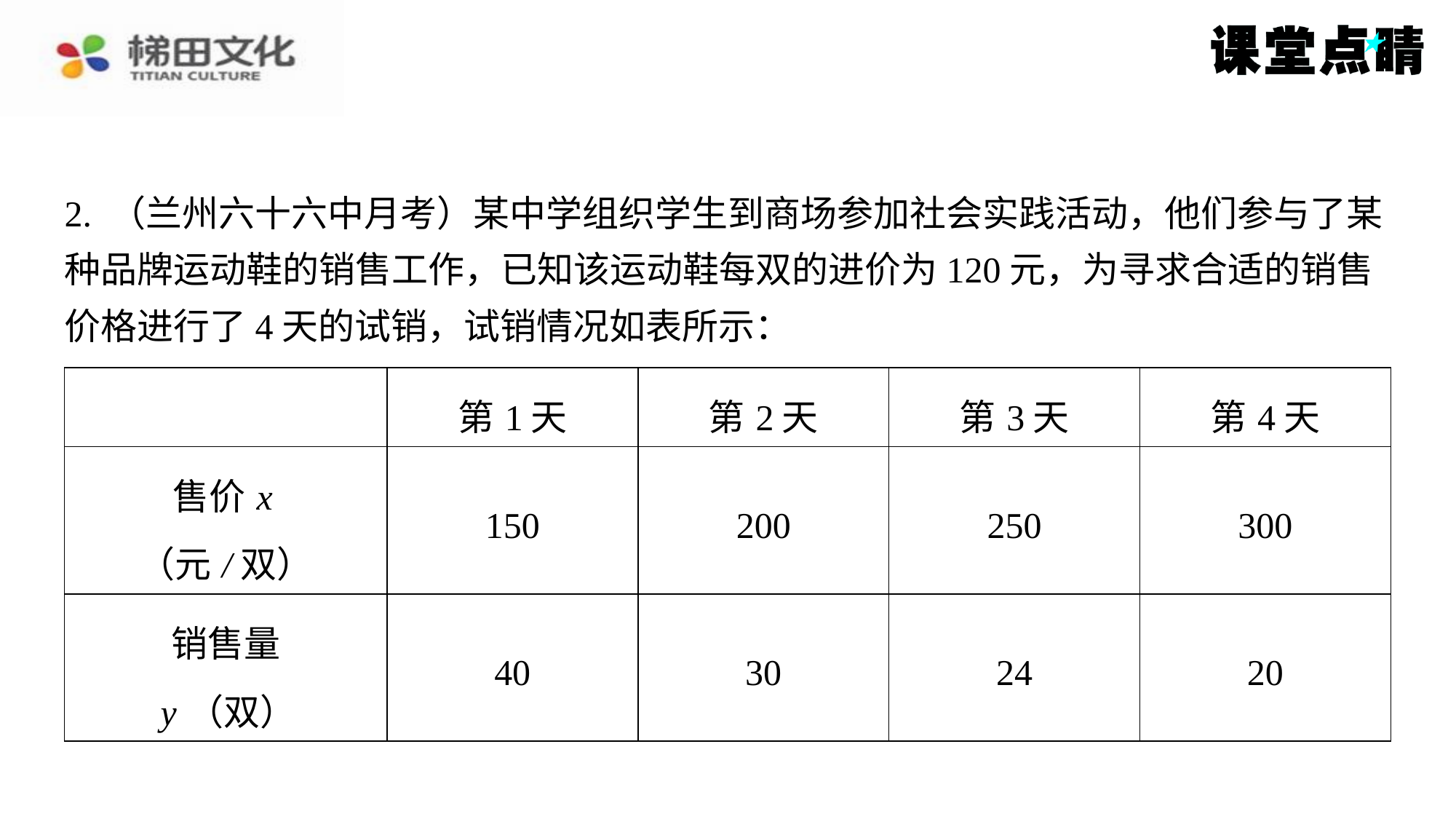

2. （兰州六十六中月考）某中学组织学生到商场参加社会实践活动，他们参与了某
种品牌运动鞋的销售工作，已知该运动鞋每双的进价为120元，为寻求合适的销售
价格进行了4天的试销，试销情况如表所示：
|  | 第1天 | 第2天 | 第3天 | 第4天 |
| --- | --- | --- | --- | --- |
| 售价 x （元/双） | 150 | 200 | 250 | 300 |
| 销售量 y （双） | 40 | 30 | 24 | 20 |